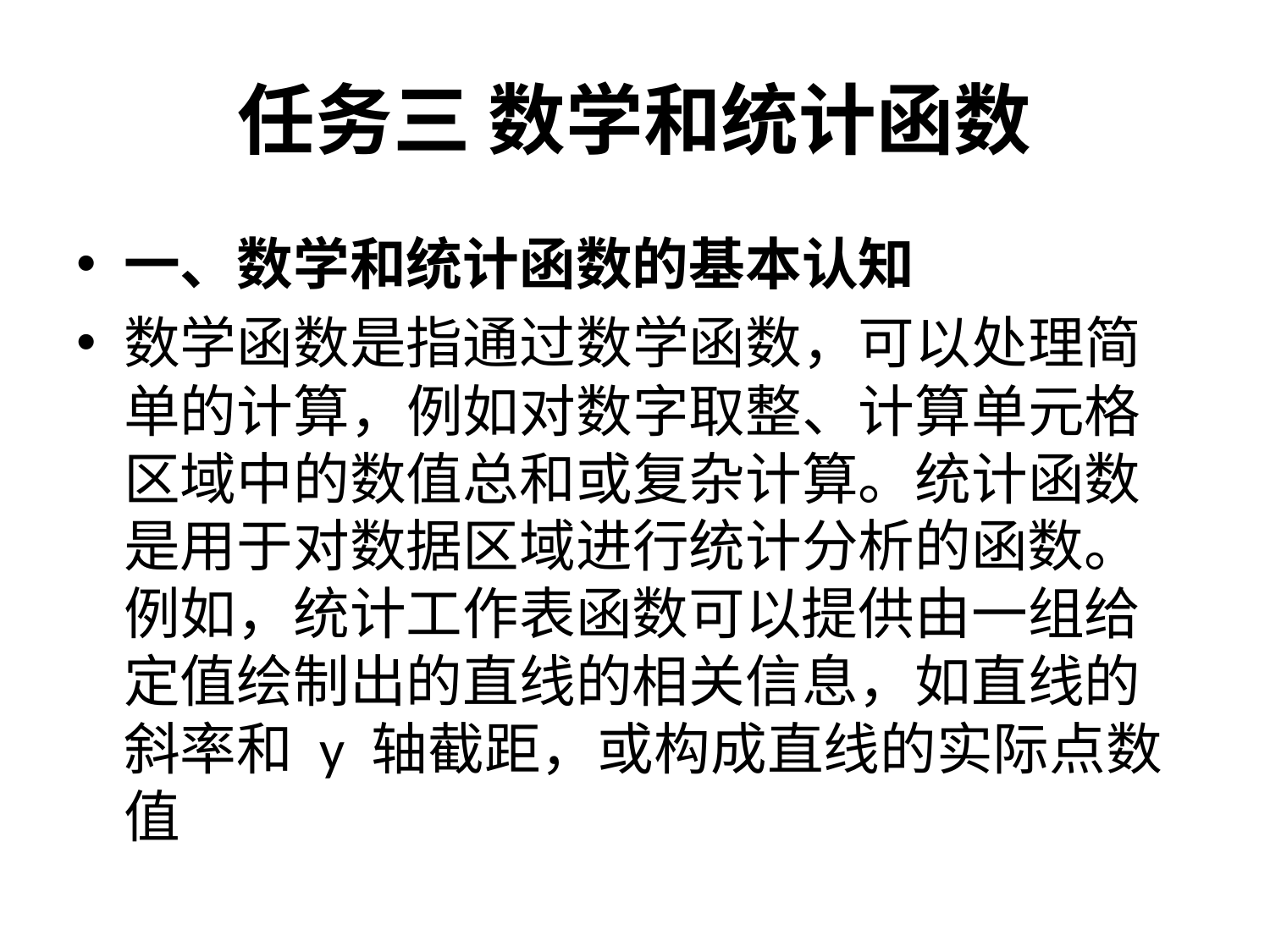

# 任务三 数学和统计函数
一、数学和统计函数的基本认知
数学函数是指通过数学函数，可以处理简单的计算，例如对数字取整、计算单元格区域中的数值总和或复杂计算。统计函数是用于对数据区域进行统计分析的函数。例如，统计工作表函数可以提供由一组给定值绘制出的直线的相关信息，如直线的斜率和 y 轴截距，或构成直线的实际点数值